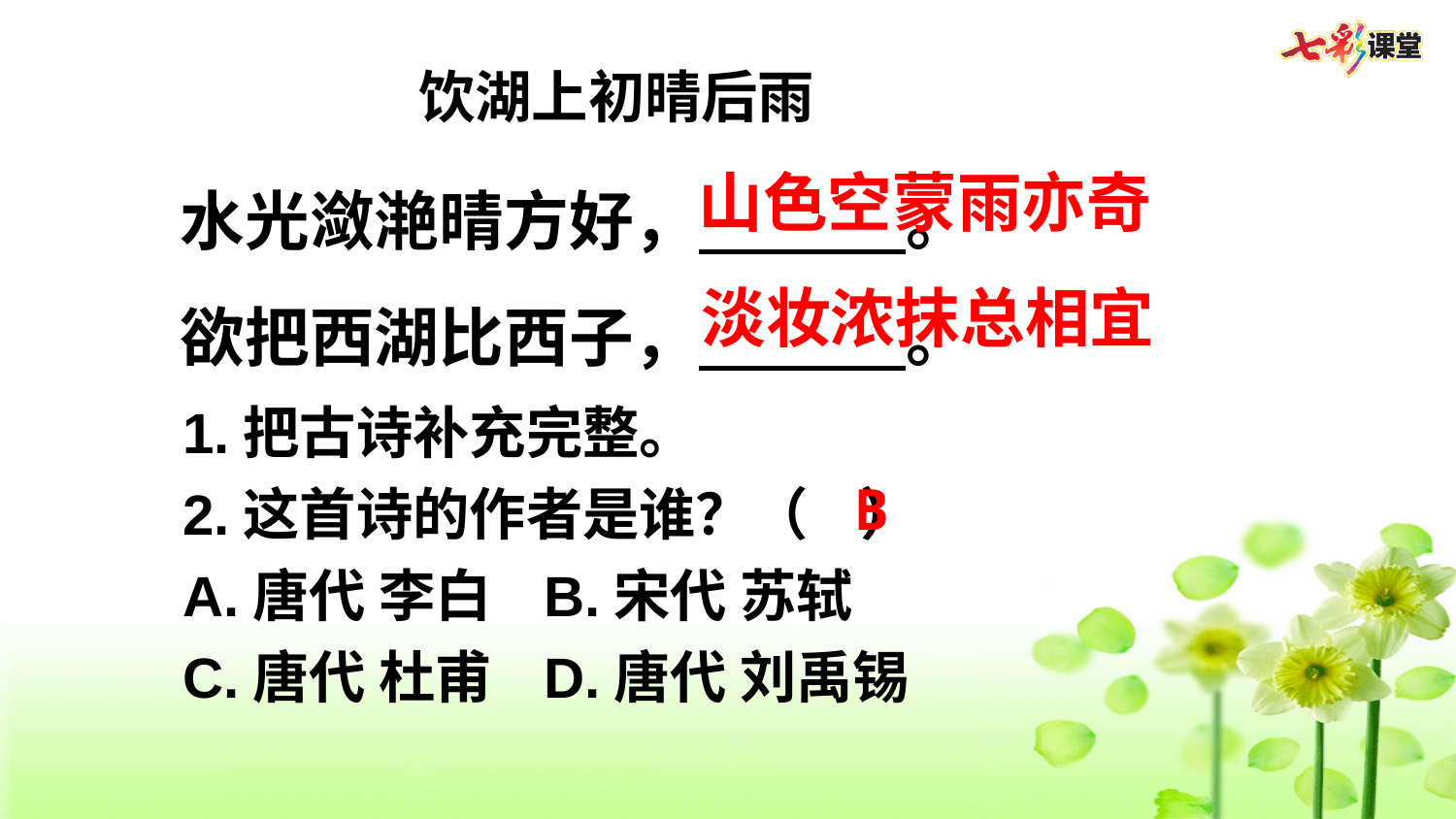

饮湖上初晴后雨
水光潋滟晴方好，              。
欲把西湖比西子，              。
山色空蒙雨亦奇
淡妆浓抹总相宜
1.把古诗补充完整。
2.这首诗的作者是谁？（    ）
A.唐代 李白   B.宋代 苏轼
C.唐代 杜甫   D.唐代 刘禹锡
B